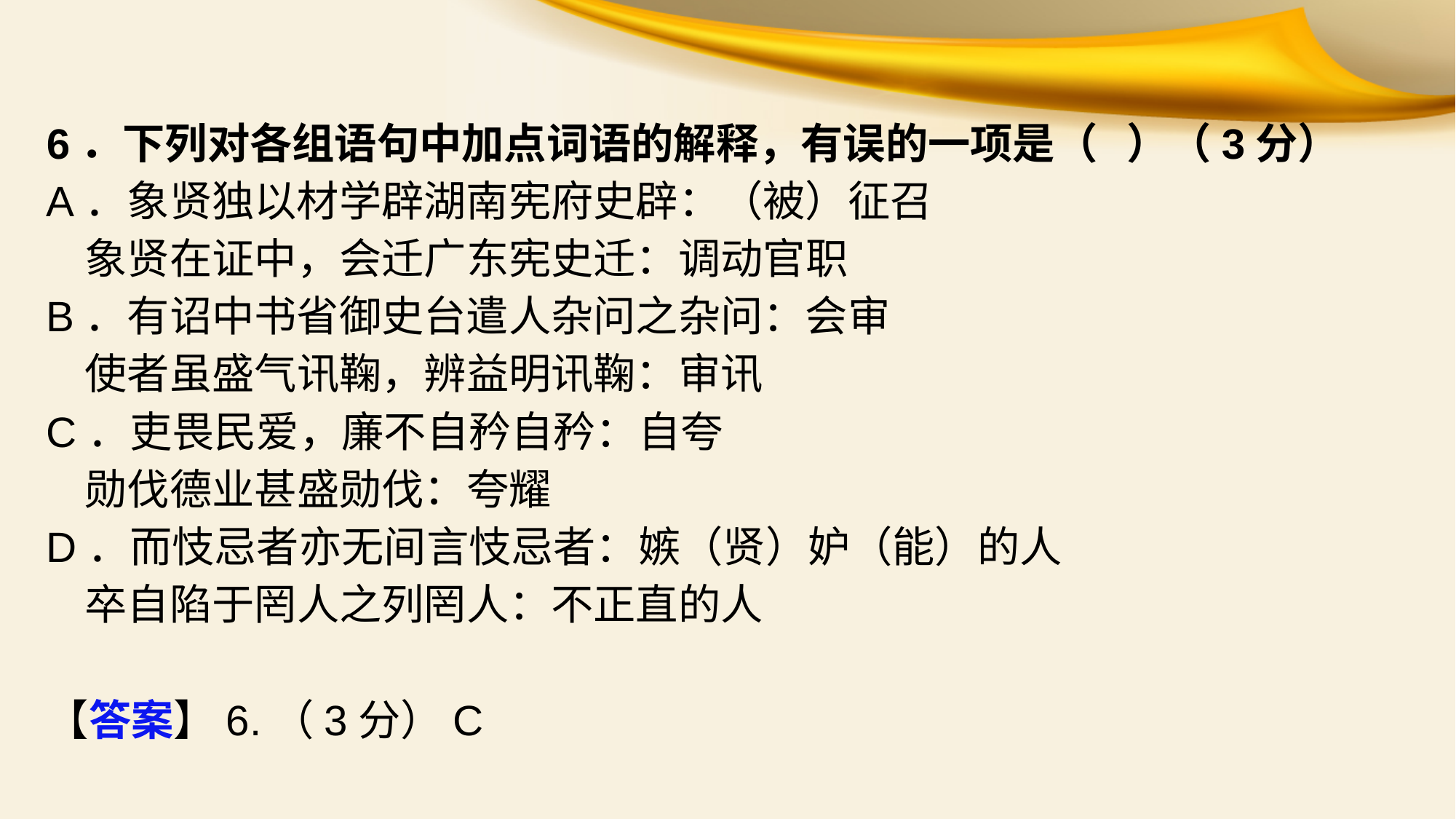

6．下列对各组语句中加点词语的解释，有误的一项是（   ）（3分）
A．象贤独以材学辟湖南宪府史辟：（被）征召
   象贤在证中，会迁广东宪史迁：调动官职
B．有诏中书省御史台遣人杂问之杂问：会审
   使者虽盛气讯鞠，辨益明讯鞠：审讯
C．吏畏民爱，廉不自矜自矜：自夸
   勋伐德业甚盛勋伐：夸耀
D．而忮忌者亦无间言忮忌者：嫉（贤）妒（能）的人
   卒自陷于罔人之列罔人：不正直的人

【答案】6.（3分）C